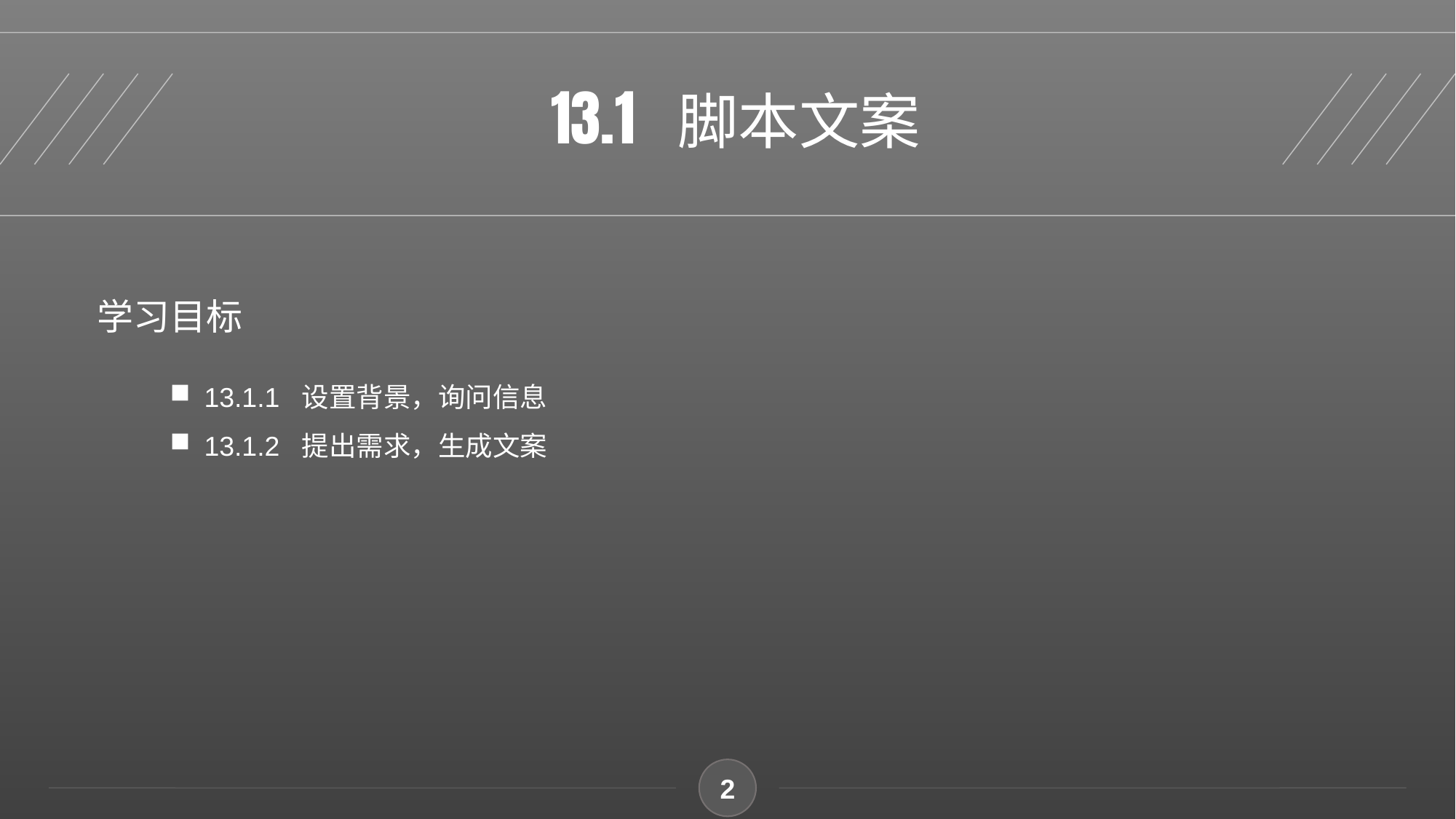

13.1  脚本文案

学习目标
13.1.1  设置背景，询问信息
13.1.2  提出需求，生成文案